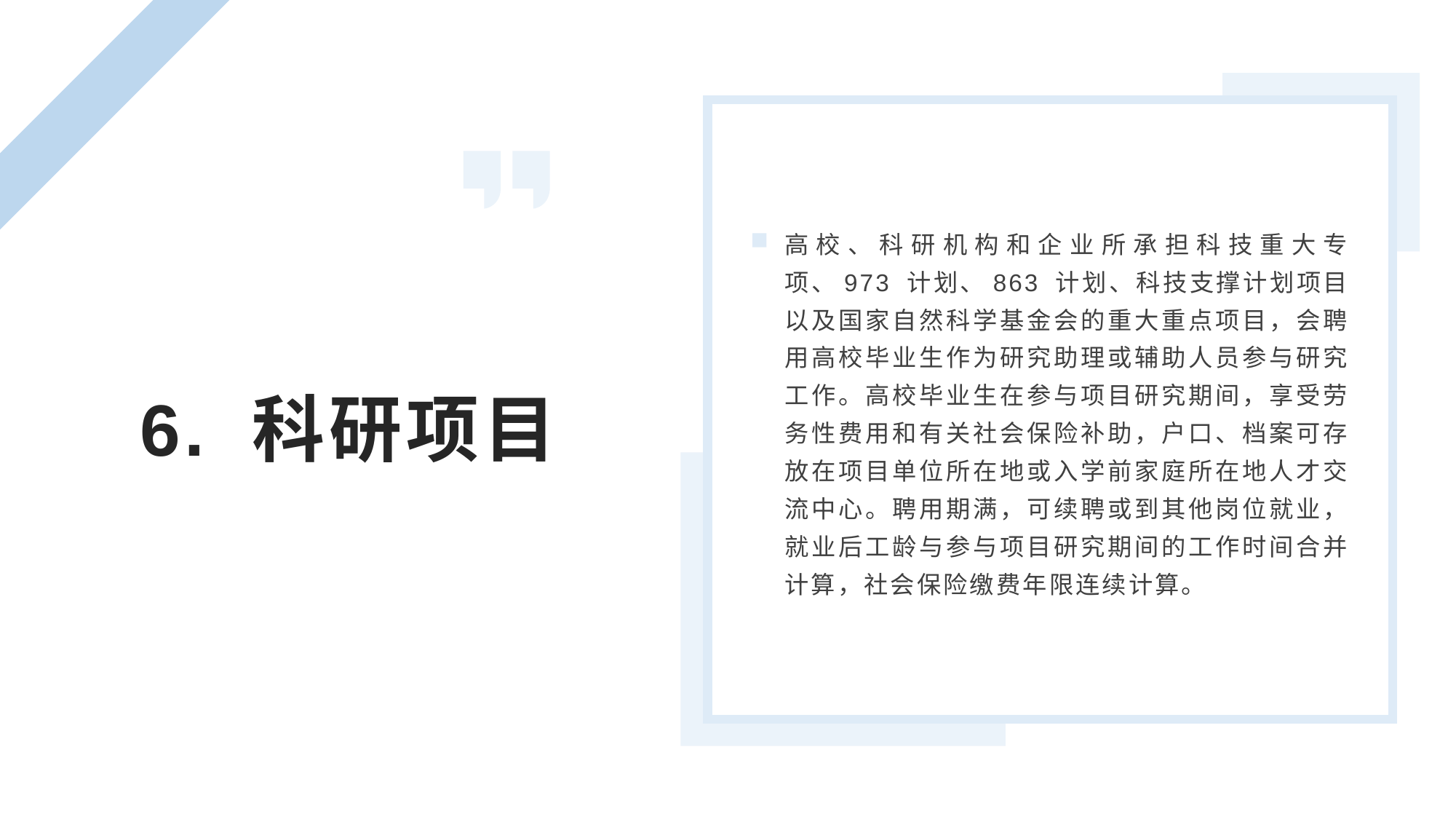

高校、科研机构和企业所承担科技重大专项、973 计划、863 计划、科技支撑计划项目以及国家自然科学基金会的重大重点项目，会聘用高校毕业生作为研究助理或辅助人员参与研究工作。高校毕业生在参与项目研究期间，享受劳务性费用和有关社会保险补助，户口、档案可存放在项目单位所在地或入学前家庭所在地人才交流中心。聘用期满，可续聘或到其他岗位就业，就业后工龄与参与项目研究期间的工作时间合并计算，社会保险缴费年限连续计算。
6. 科研项目